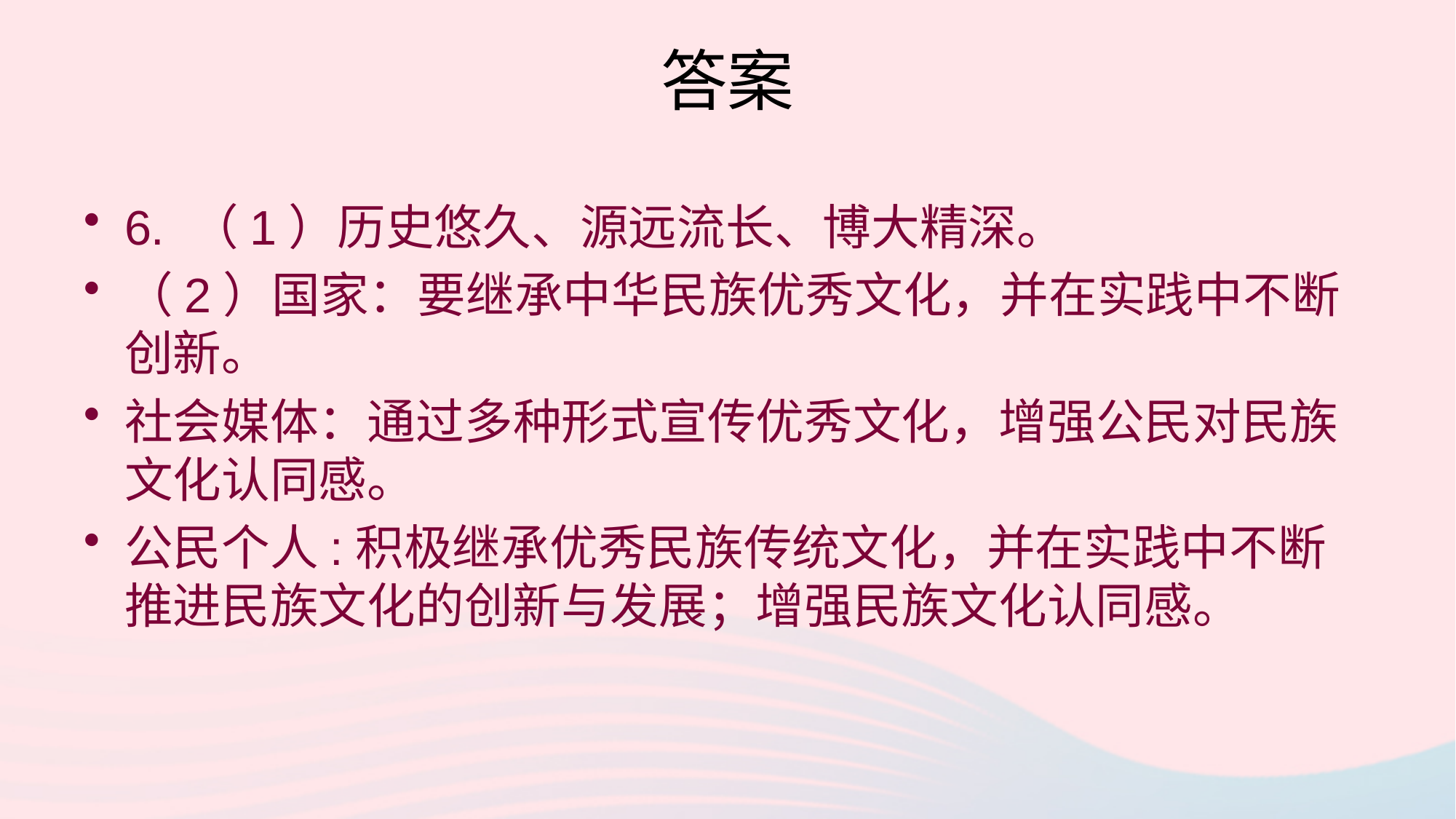

# 答案
6. （1）历史悠久、源远流长、博大精深。
（2）国家：要继承中华民族优秀文化，并在实践中不断创新。
社会媒体：通过多种形式宣传优秀文化，增强公民对民族文化认同感。
公民个人:积极继承优秀民族传统文化，并在实践中不断推进民族文化的创新与发展；增强民族文化认同感。